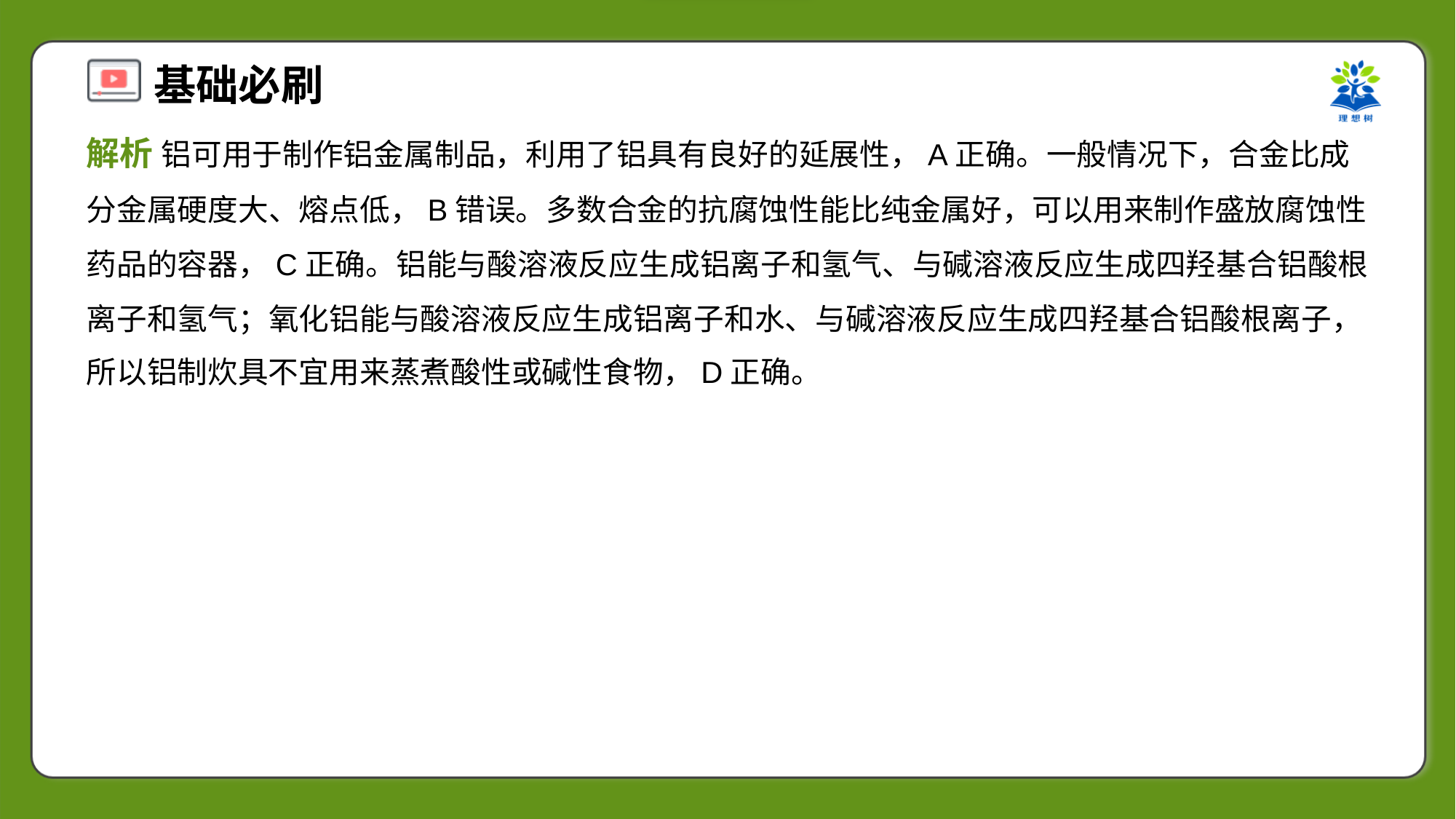

解析 铝可用于制作铝金属制品，利用了铝具有良好的延展性，A正确。一般情况下，合金比成
分金属硬度大、熔点低，B错误。多数合金的抗腐蚀性能比纯金属好，可以用来制作盛放腐蚀性
药品的容器，C正确。铝能与酸溶液反应生成铝离子和氢气、与碱溶液反应生成四羟基合铝酸根
离子和氢气；氧化铝能与酸溶液反应生成铝离子和水、与碱溶液反应生成四羟基合铝酸根离子，
所以铝制炊具不宜用来蒸煮酸性或碱性食物，D正确。